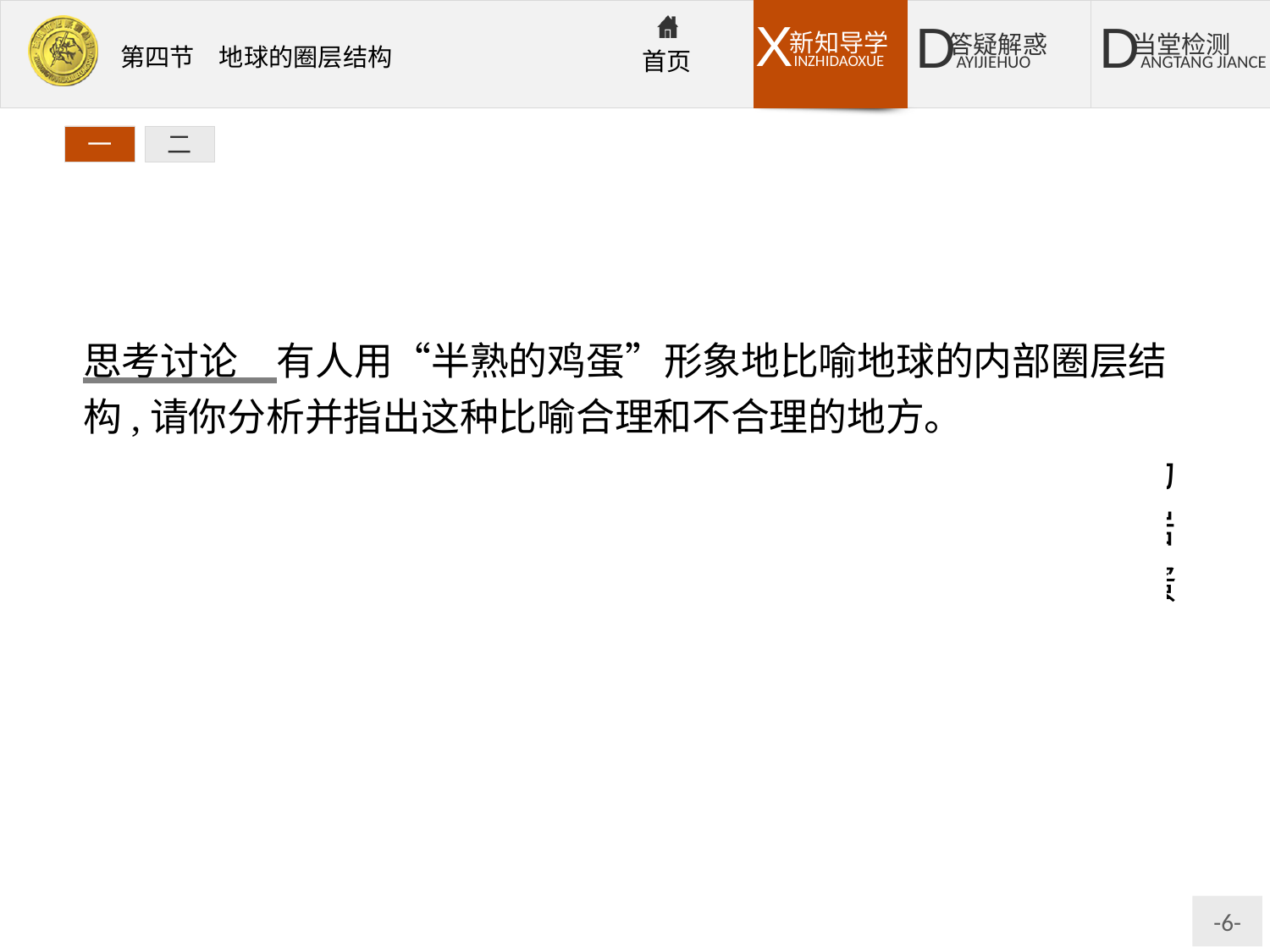

一
二
思考讨论　有人用“半熟的鸡蛋”形象地比喻地球的内部圈层结构,请你分析并指出这种比喻合理和不合理的地方。
提示:合理:用“半熟的鸡蛋”来比喻地球的内部圈层,则蛋壳为地壳;蛋白为地幔,由于半熟,所以有些蛋白浆代表软流层中的岩浆;蛋黄为地核。不合理:半熟的鸡蛋,蛋黄是内液外固或整个蛋黄都是液态,与内核是固态不相符。